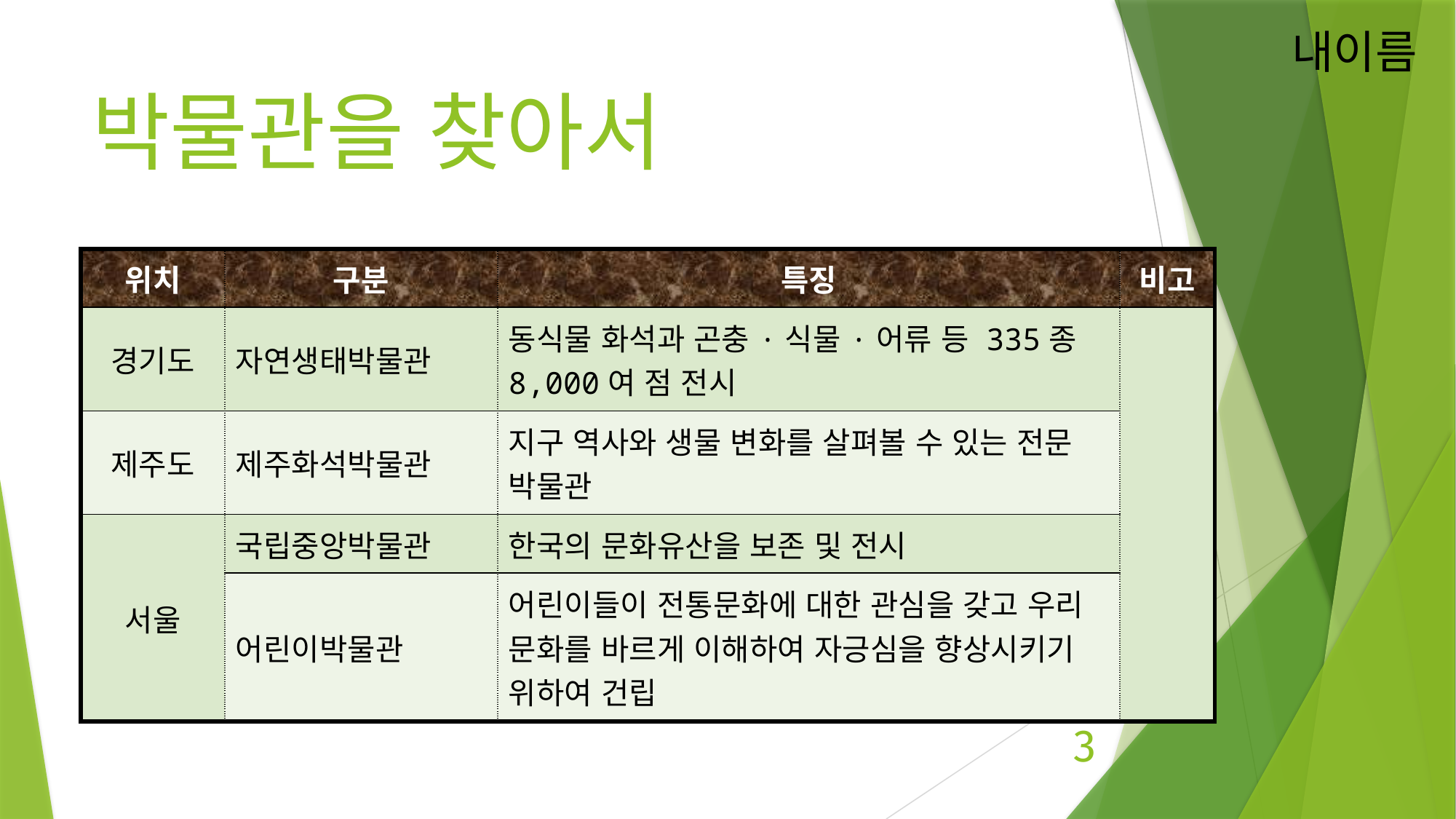

# 박물관을 찾아서
| 위치 | 구분 | 특징 | 비고 |
| --- | --- | --- | --- |
| 경기도 | 자연생태박물관 | 동식물 화석과 곤충·식물·어류 등 335종 8,000여 점 전시 |  |
| 제주도 | 제주화석박물관 | 지구 역사와 생물 변화를 살펴볼 수 있는 전문 박물관 |  |
| 서울 | 국립중앙박물관 | 한국의 문화유산을 보존 및 전시 |  |
|  | 어린이박물관 | 어린이들이 전통문화에 대한 관심을 갖고 우리 문화를 바르게 이해하여 자긍심을 향상시키기 위하여 건립 |  |
3